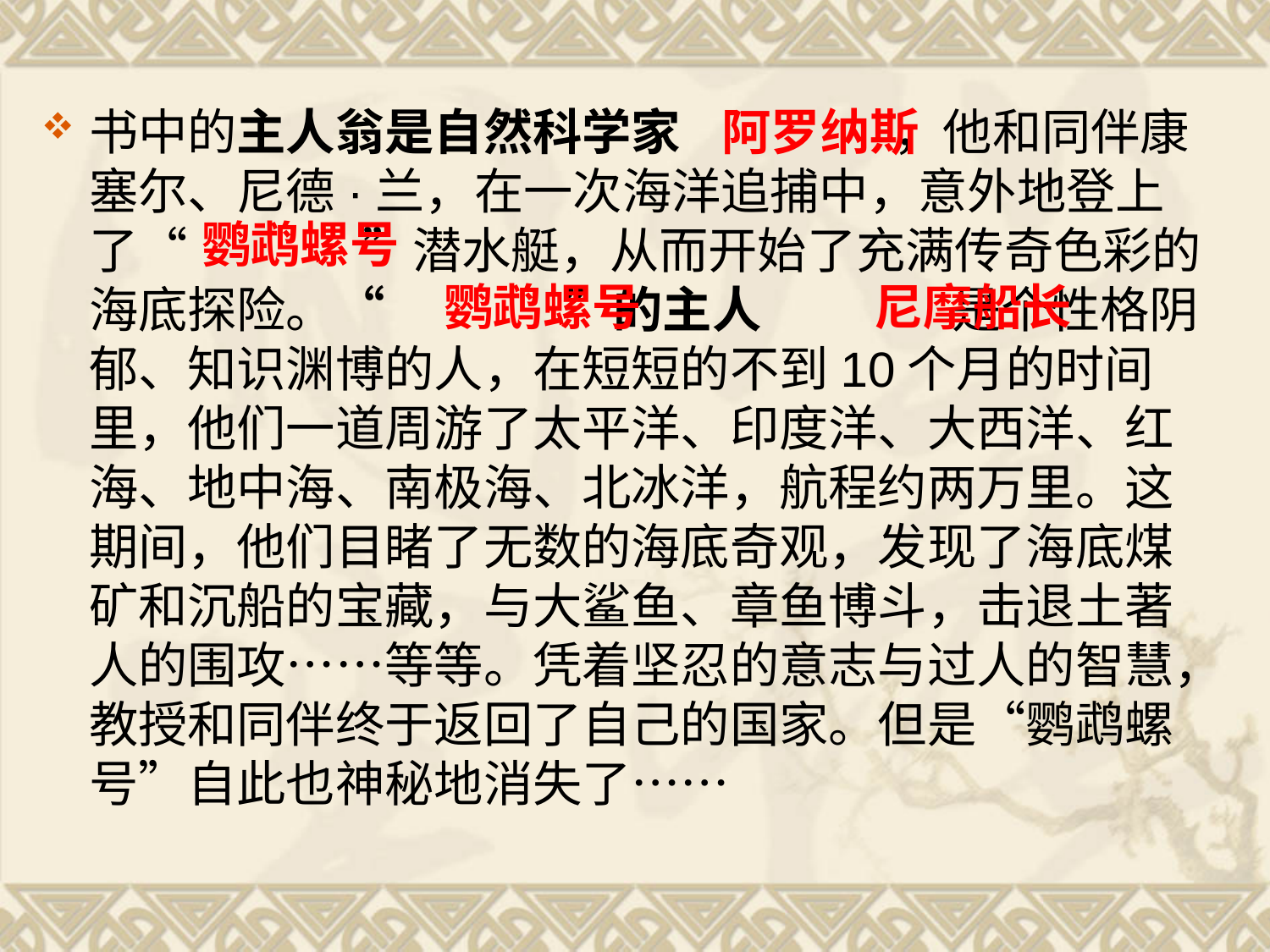

书中的主人翁是自然科学家                   ，他和同伴康塞尔、尼德·兰，在一次海洋追捕中，意外地登上了“                ”潜水艇，从而开始了充满传奇色彩的海底探险。“                ”的主人                 是个性格阴郁、知识渊博的人，在短短的不到10个月的时间里，他们一道周游了太平洋、印度洋、大西洋、红海、地中海、南极海、北冰洋，航程约两万里。这期间，他们目睹了无数的海底奇观，发现了海底煤矿和沉船的宝藏，与大鲨鱼、章鱼博斗，击退土著人的围攻……等等。凭着坚忍的意志与过人的智慧，教授和同伴终于返回了自己的国家。但是“鹦鹉螺号”自此也神秘地消失了……
阿罗纳斯
鹦鹉螺号
鹦鹉螺号
尼摩船长